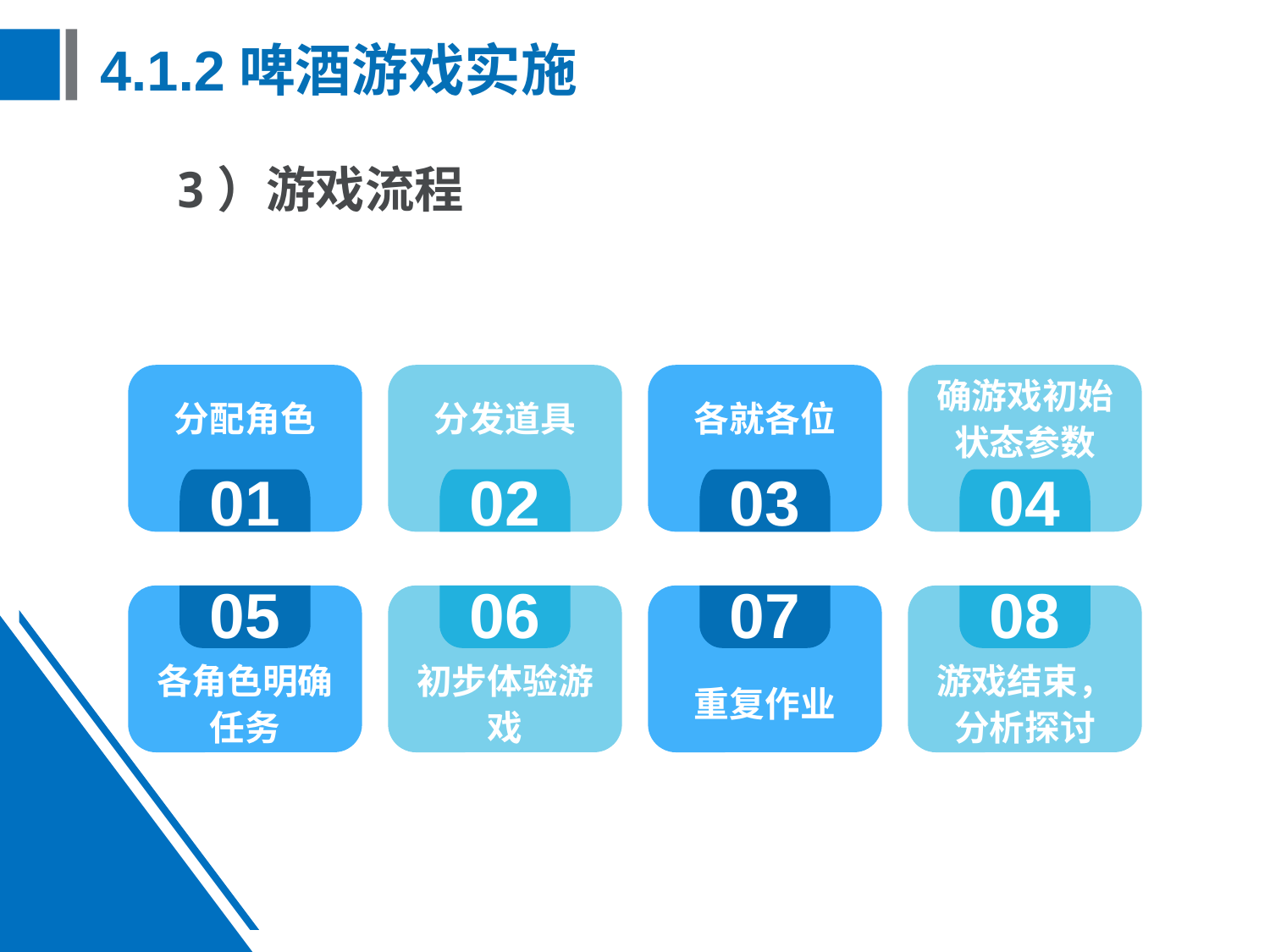

# 4.1.2啤酒游戏实施
3）游戏流程
分配角色
分发道具
各就各位
确游戏初始状态参数
01
02
03
04
各角色明确任务
05
初步体验游戏
06
重复作业
07
游戏结束，分析探讨
08